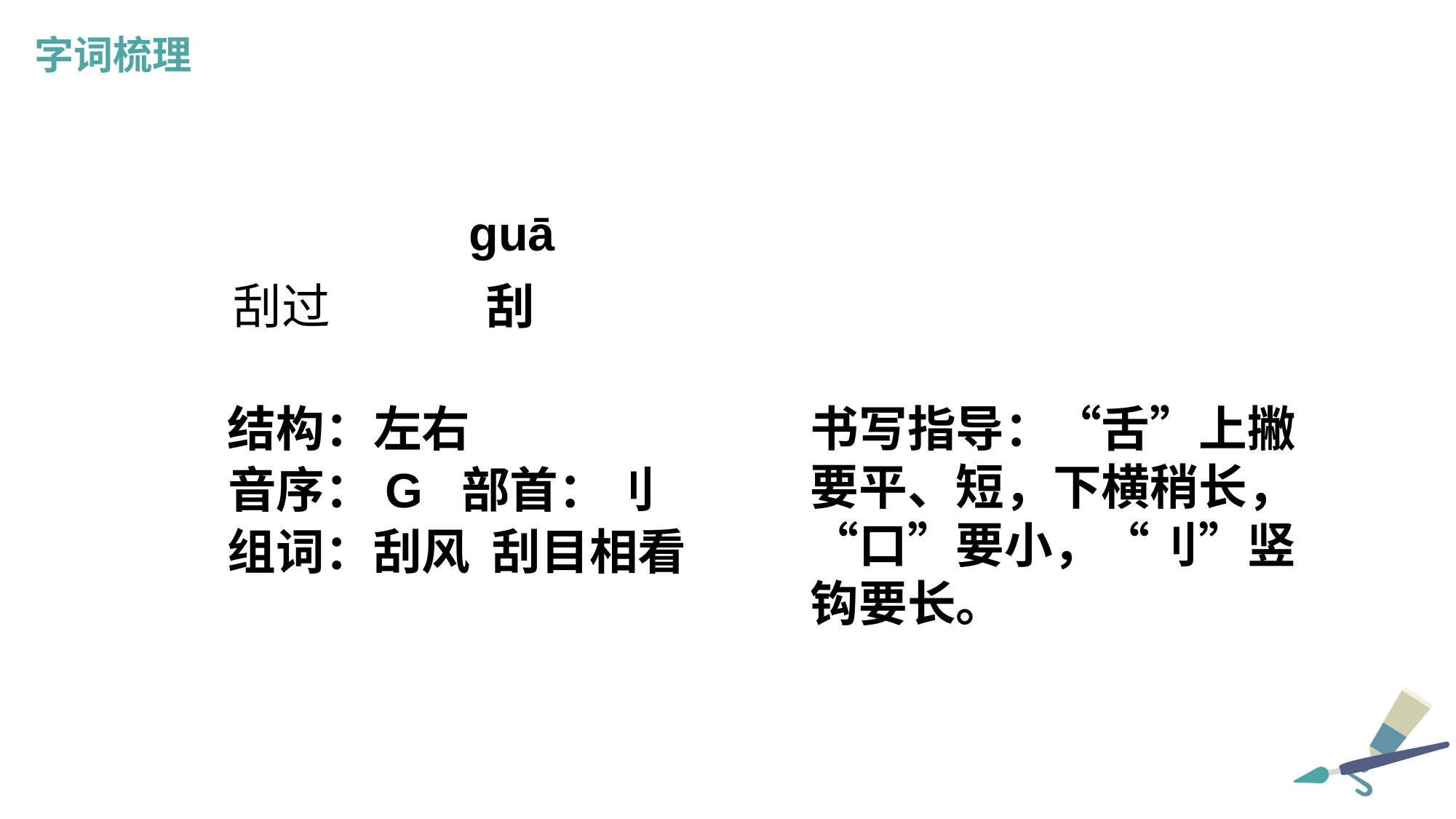

字词梳理
guā
刮过
刮
结构：左右
书写指导：“舌”上撇要平、短，下横稍长，“口”要小，“刂”竖钩要长。
音序：G  部首：刂
组词：刮风  刮目相看